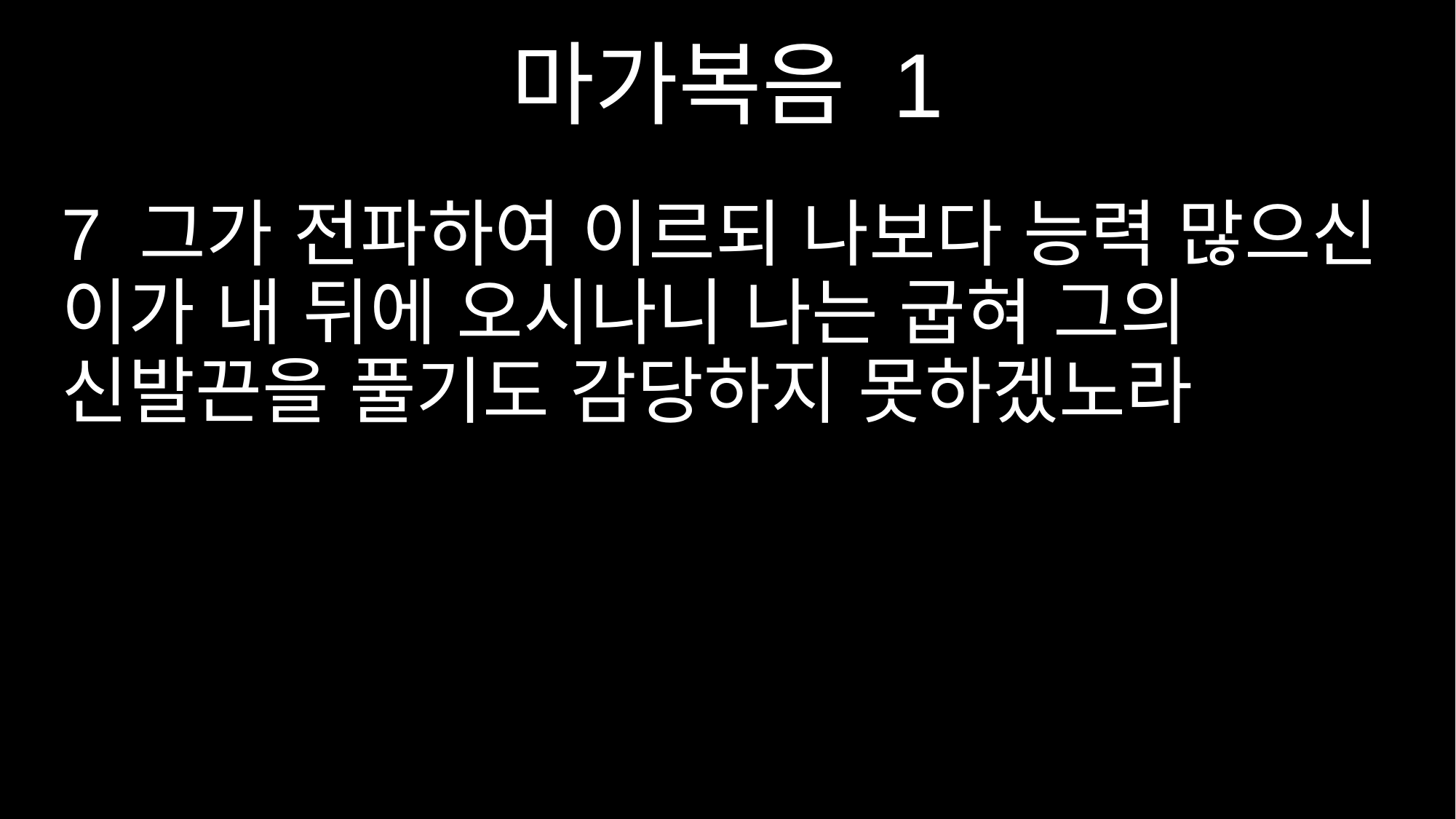

마가복음 1
7 그가 전파하여 이르되 나보다 능력 많으신 이가 내 뒤에 오시나니 나는 굽혀 그의 신발끈을 풀기도 감당하지 못하겠노라